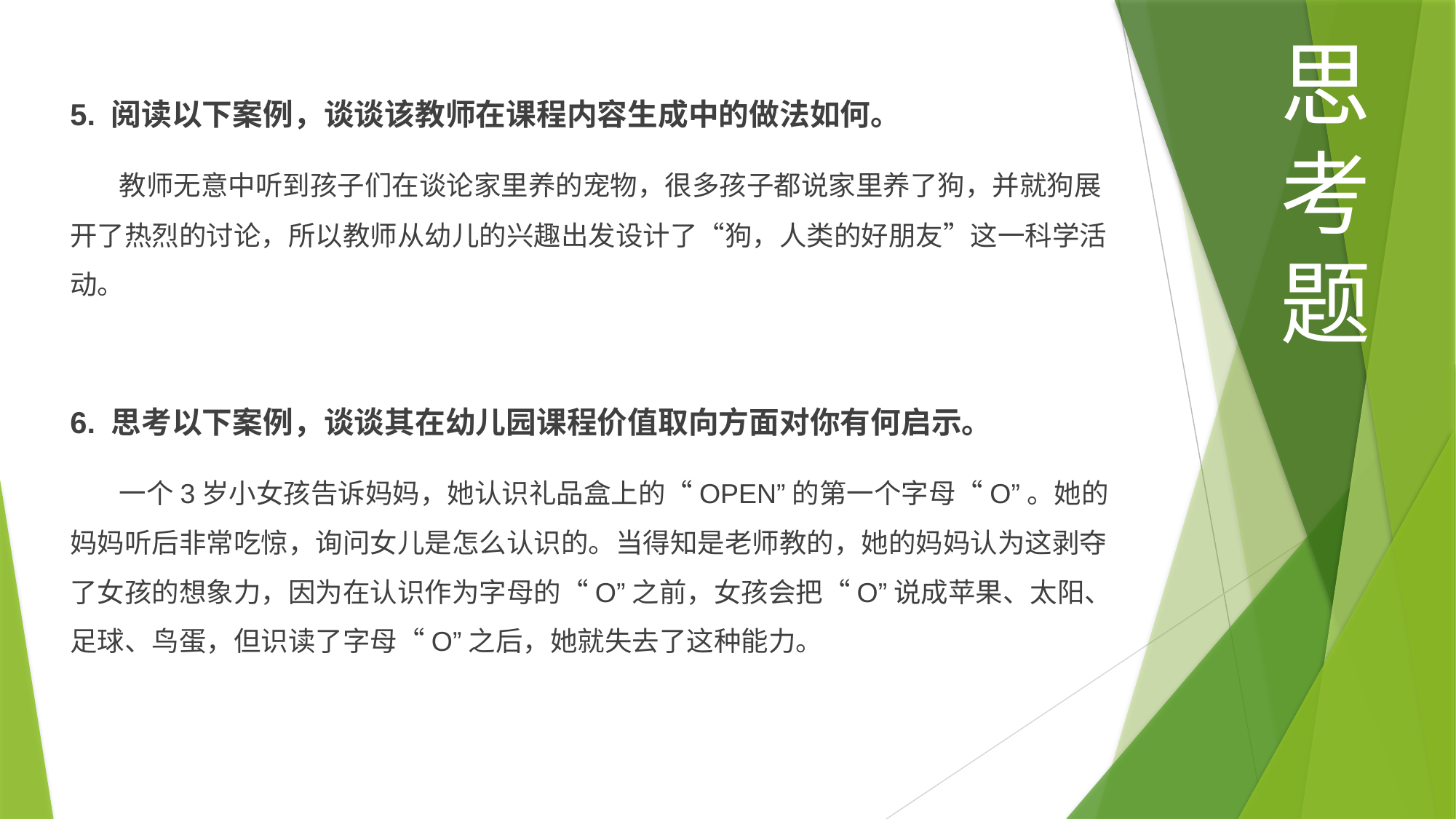

思考题
5. 阅读以下案例，谈谈该教师在课程内容生成中的做法如何。
      教师无意中听到孩子们在谈论家里养的宠物，很多孩子都说家里养了狗，并就狗展开了热烈的讨论，所以教师从幼儿的兴趣出发设计了“狗，人类的好朋友”这一科学活动。

6. 思考以下案例，谈谈其在幼儿园课程价值取向方面对你有何启示。
      一个3岁小女孩告诉妈妈，她认识礼品盒上的“OPEN”的第一个字母“O”。她的妈妈听后非常吃惊，询问女儿是怎么认识的。当得知是老师教的，她的妈妈认为这剥夺了女孩的想象力，因为在认识作为字母的“O”之前，女孩会把“O”说成苹果、太阳、足球、鸟蛋，但识读了字母“O”之后，她就失去了这种能力。